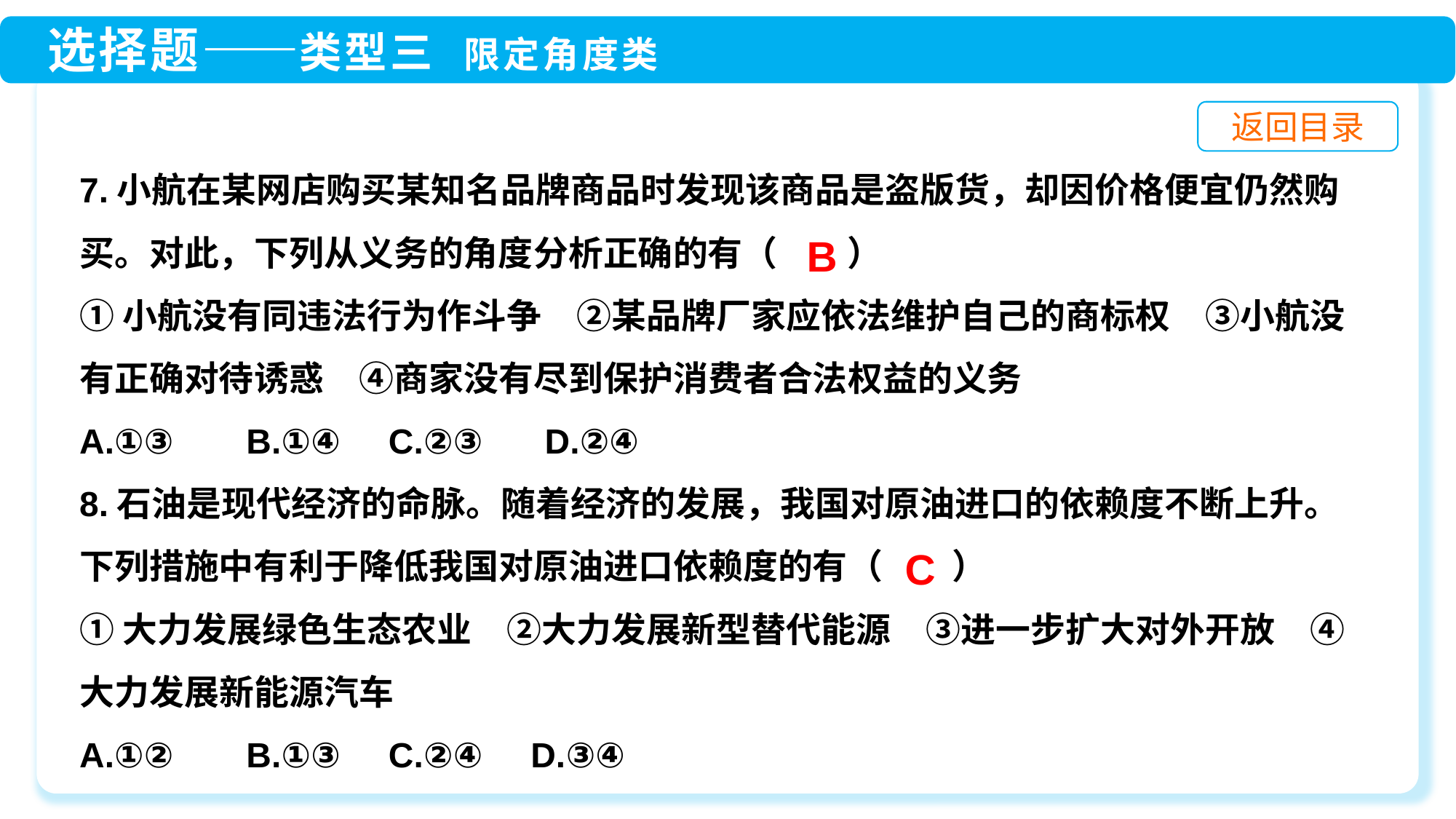

7.小航在某网店购买某知名品牌商品时发现该商品是盗版货，却因价格便宜仍然购买。对此，下列从义务的角度分析正确的有（　　）
①小航没有同违法行为作斗争　②某品牌厂家应依法维护自己的商标权　③小航没有正确对待诱惑　④商家没有尽到保护消费者合法权益的义务
A.①③	      B.①④     C.②③	   D.②④
8.石油是现代经济的命脉。随着经济的发展，我国对原油进口的依赖度不断上升。下列措施中有利于降低我国对原油进口依赖度的有（　　）
①大力发展绿色生态农业　②大力发展新型替代能源　③进一步扩大对外开放　④大力发展新能源汽车
A.①②	      B.①③     C.②④     D.③④

B
C